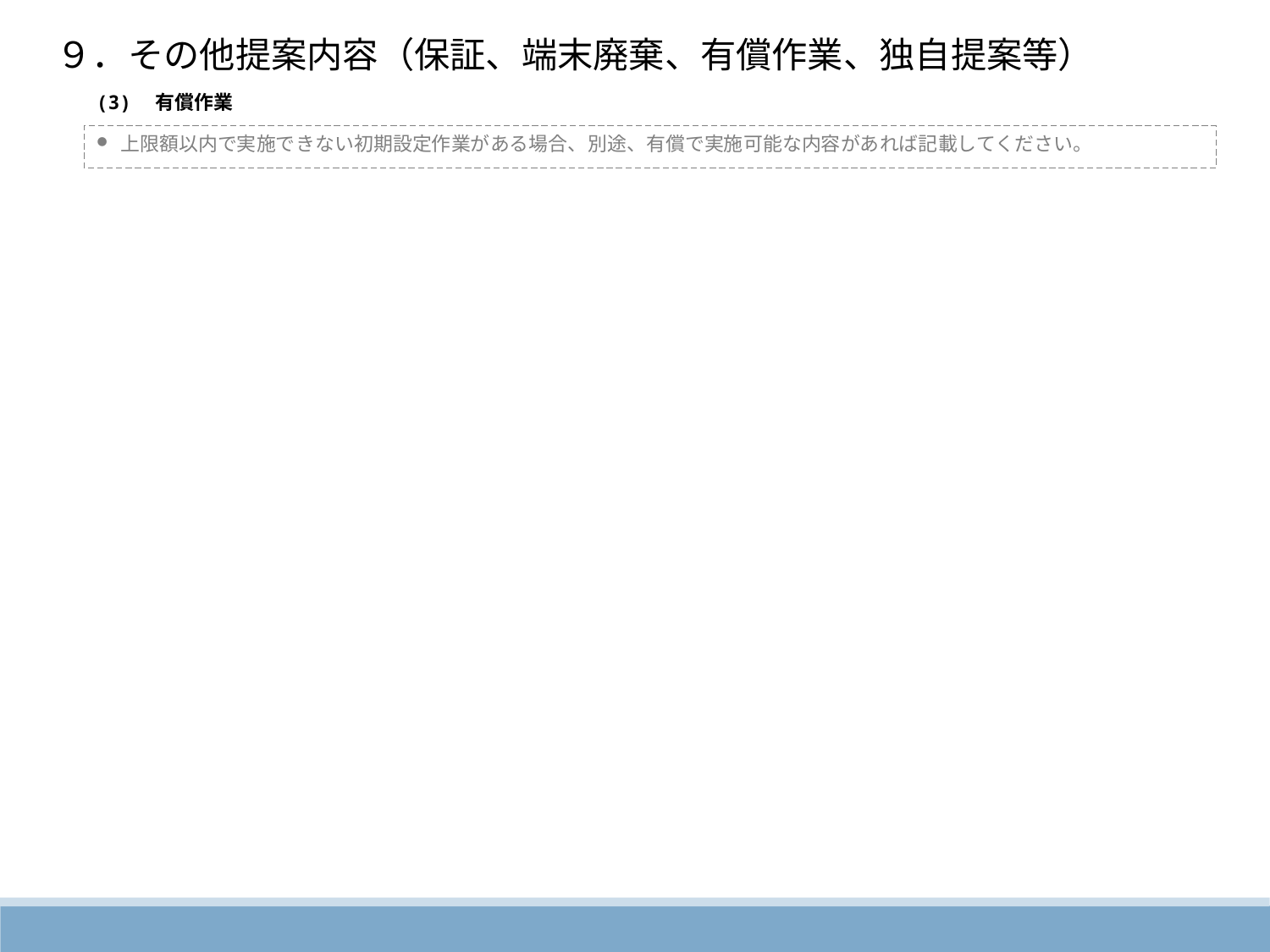

９．その他提案内容（保証、端末廃棄、有償作業、独自提案等）
(3)　有償作業
上限額以内で実施できない初期設定作業がある場合、別途、有償で実施可能な内容があれば記載してください。